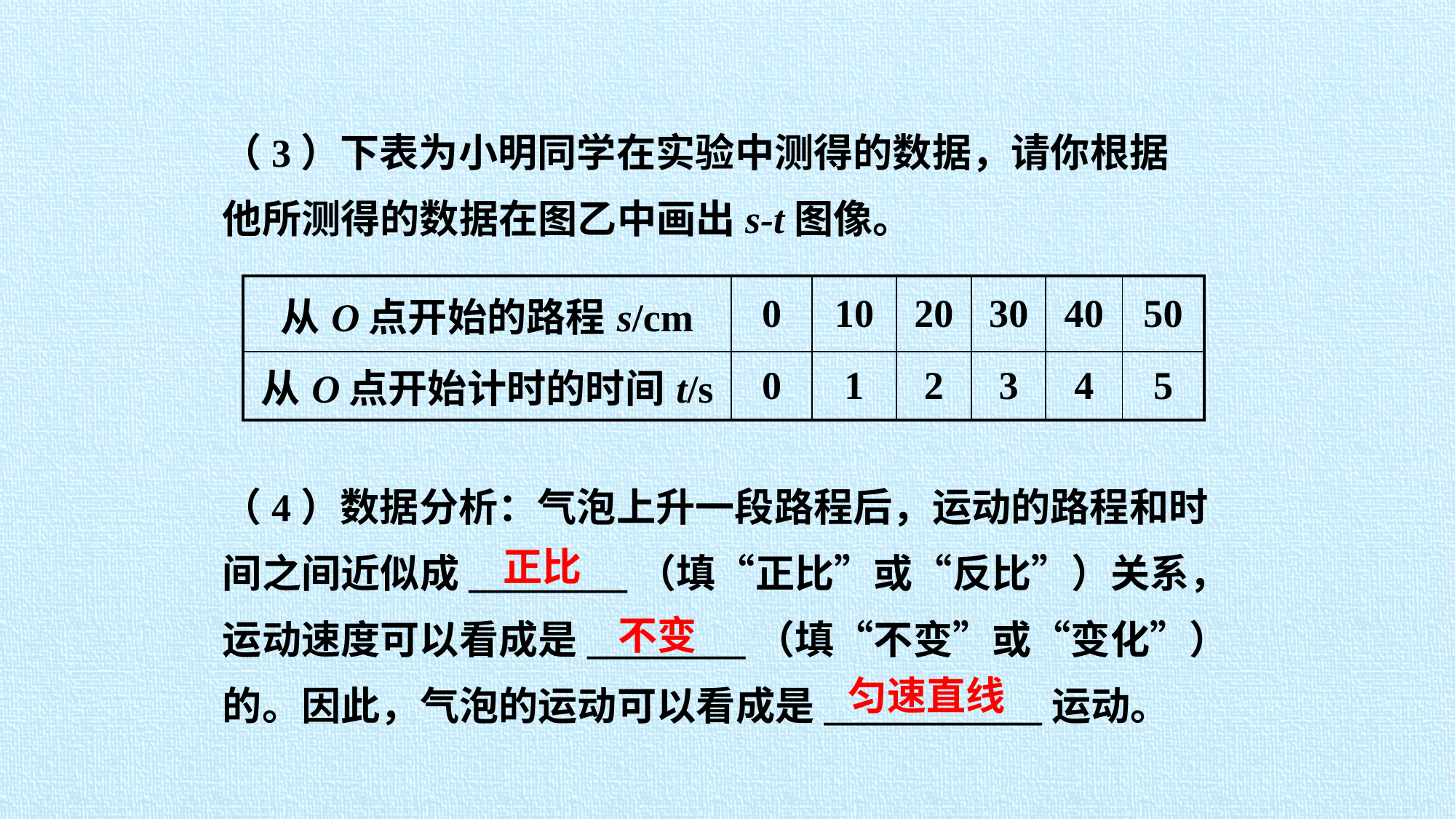

（3）下表为小明同学在实验中测得的数据，请你根据他所测得的数据在图乙中画出s-t图像。
| 从O点开始的路程s/cm | 0 | 10 | 20 | 30 | 40 | 50 |
| --- | --- | --- | --- | --- | --- | --- |
| 从O点开始计时的时间t/s | 0 | 1 | 2 | 3 | 4 | 5 |
（4）数据分析：气泡上升一段路程后，运动的路程和时间之间近似成________（填“正比”或“反比”）关系，运动速度可以看成是________（填“不变”或“变化”）的。因此，气泡的运动可以看成是___________运动。
正比
不变
匀速直线